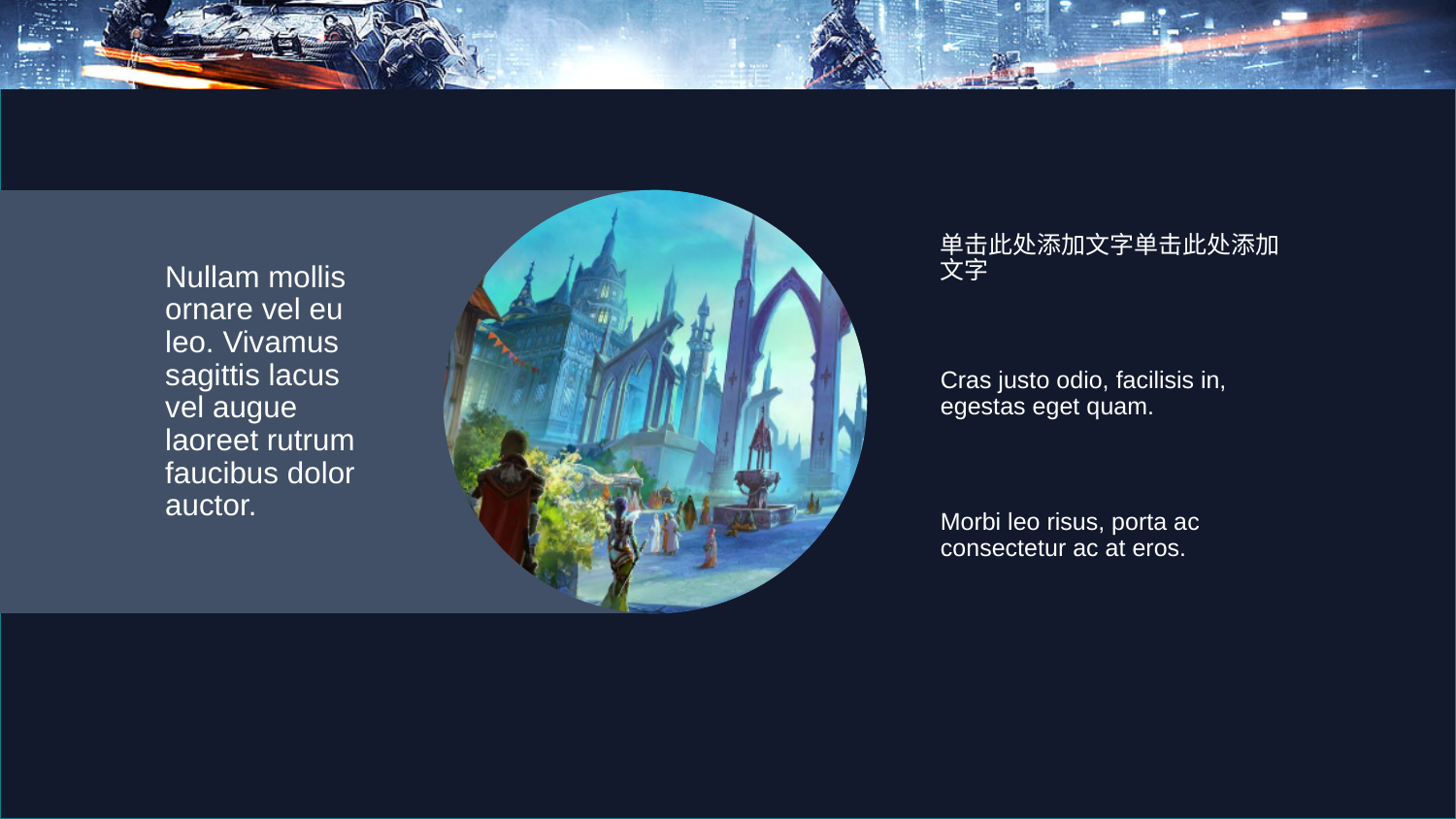

单击此处添加文字单击此处添加文字
Nullam mollis ornare vel eu leo. Vivamus sagittis lacus vel augue laoreet rutrum faucibus dolor auctor.
Cras justo odio, facilisis in, egestas eget quam.
Morbi leo risus, porta ac consectetur ac at eros.